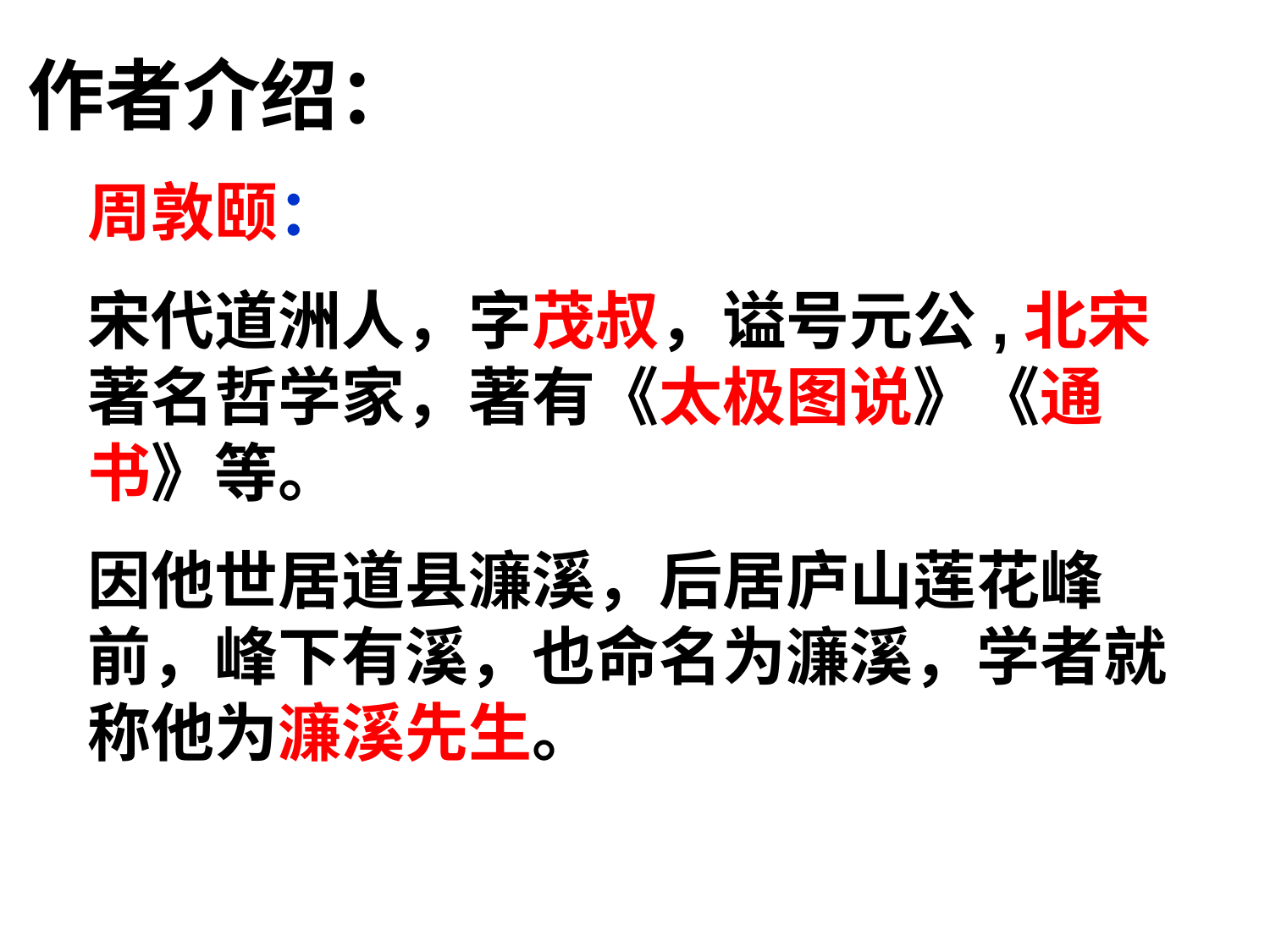

作者介绍：
周敦颐：
宋代道洲人，字茂叔，谥号元公,北宋著名哲学家，著有《太极图说》《通书》等。
因他世居道县濂溪，后居庐山莲花峰前，峰下有溪，也命名为濂溪，学者就称他为濂溪先生。